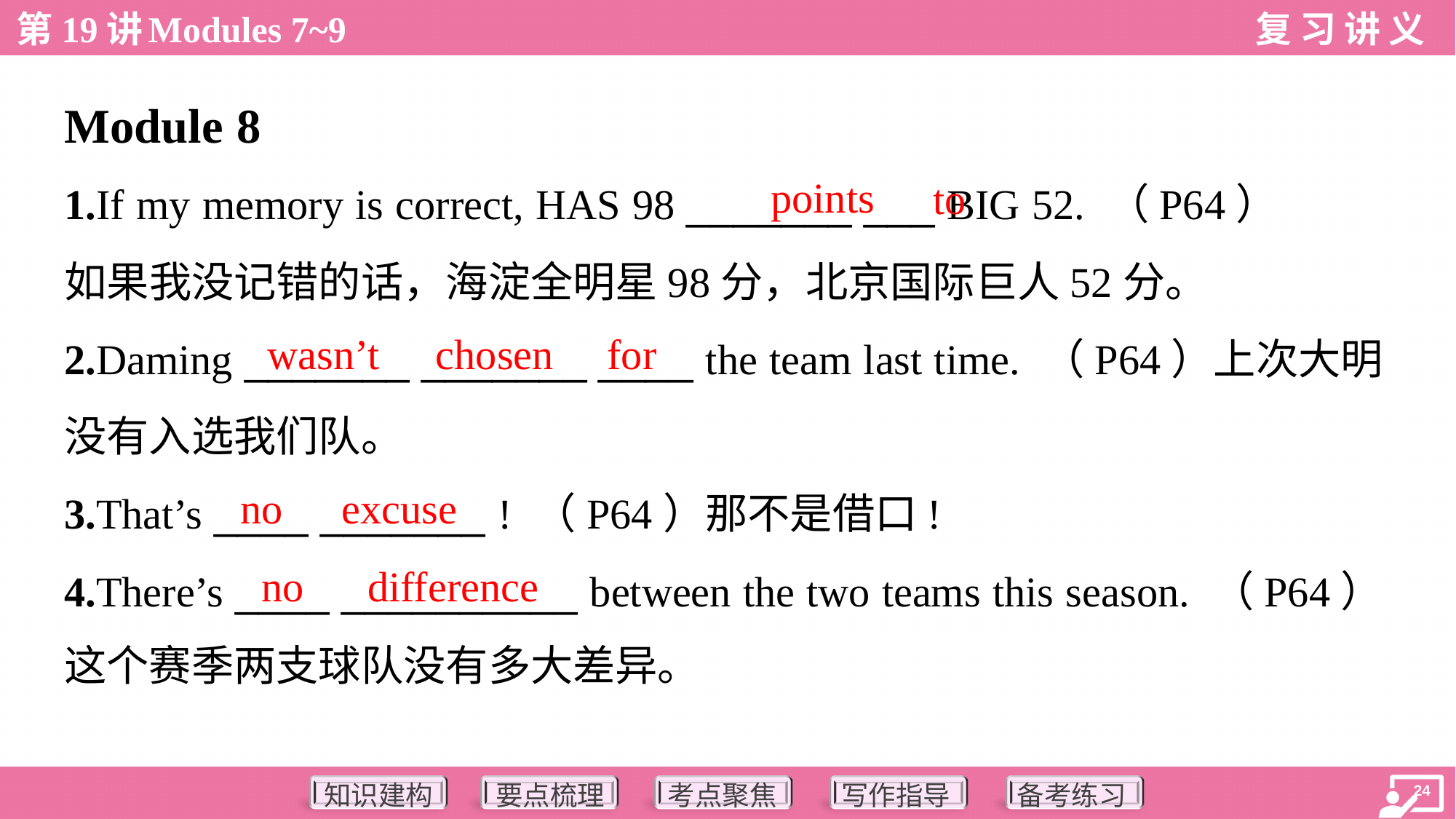

Module 8
points
to
1.If my memory is correct, HAS 98 _______ ___ BIG 52. （P64）
如果我没记错的话，海淀全明星98分，北京国际巨人52分。
2.Daming _______ _______ ____ the team last time. （P64）上次大明
没有入选我们队。
3.That’s ____ _______ ! （P64）那不是借口!
4.There’s ____ __________ between the two teams this season. （P64）
这个赛季两支球队没有多大差异。
wasn’t
chosen
for
no
excuse
no
difference